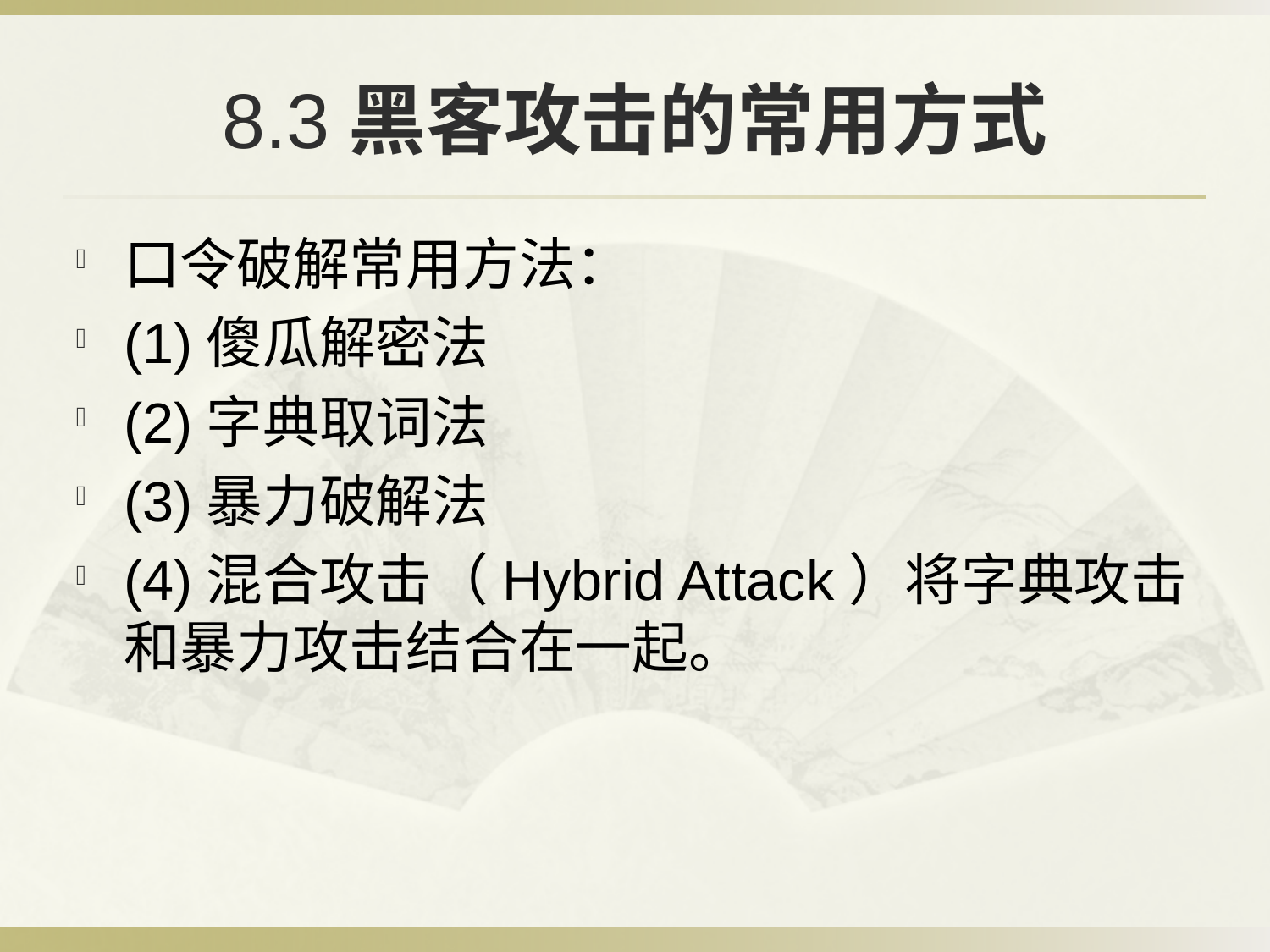

# 8.3黑客攻击的常用方式
口令破解常用方法：
(1)傻瓜解密法
(2)字典取词法
(3)暴力破解法
(4)混合攻击（Hybrid Attack）将字典攻击和暴力攻击结合在一起。